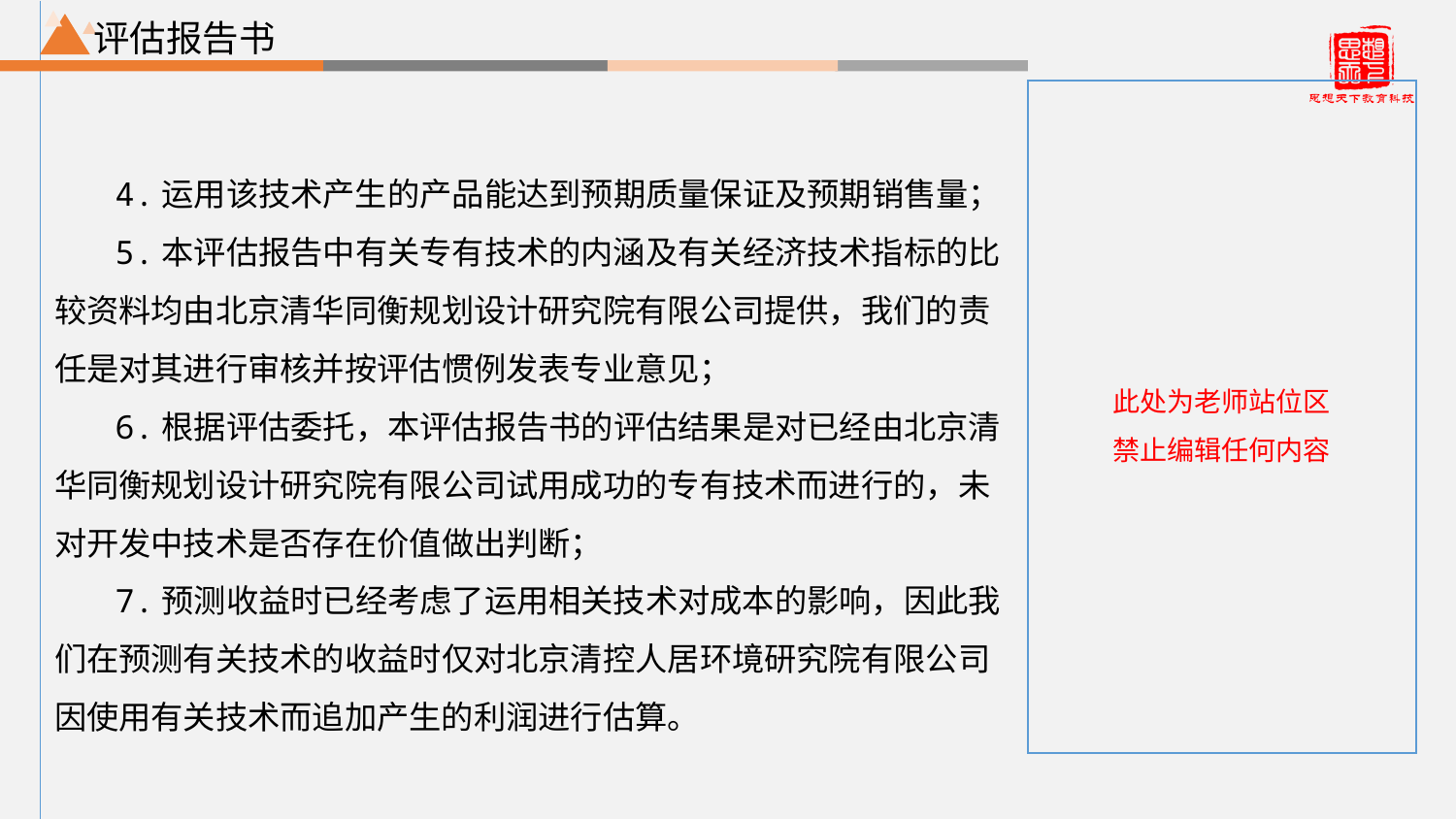

评估报告书
4.运用该技术产生的产品能达到预期质量保证及预期销售量；
5.本评估报告中有关专有技术的内涵及有关经济技术指标的比较资料均由北京清华同衡规划设计研究院有限公司提供，我们的责任是对其进行审核并按评估惯例发表专业意见；
6.根据评估委托，本评估报告书的评估结果是对已经由北京清华同衡规划设计研究院有限公司试用成功的专有技术而进行的，未对开发中技术是否存在价值做出判断；
7.预测收益时已经考虑了运用相关技术对成本的影响，因此我们在预测有关技术的收益时仅对北京清控人居环境研究院有限公司因使用有关技术而追加产生的利润进行估算。

144